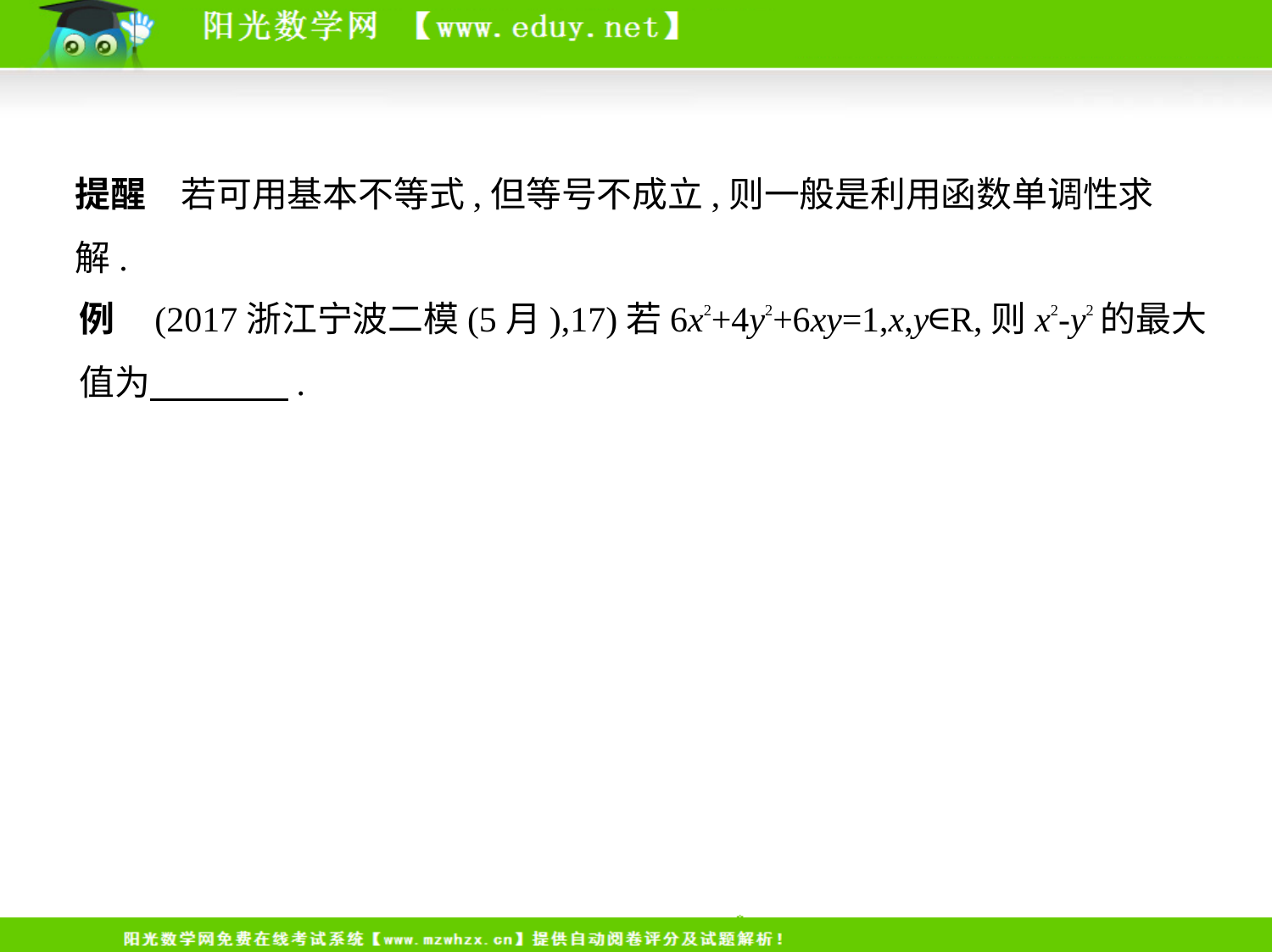

提醒　若可用基本不等式,但等号不成立,则一般是利用函数单调性求
解.
例    (2017浙江宁波二模(5月),17)若6x2+4y2+6xy=1,x,y∈R,则x2-y2的最大
值为　　　    .